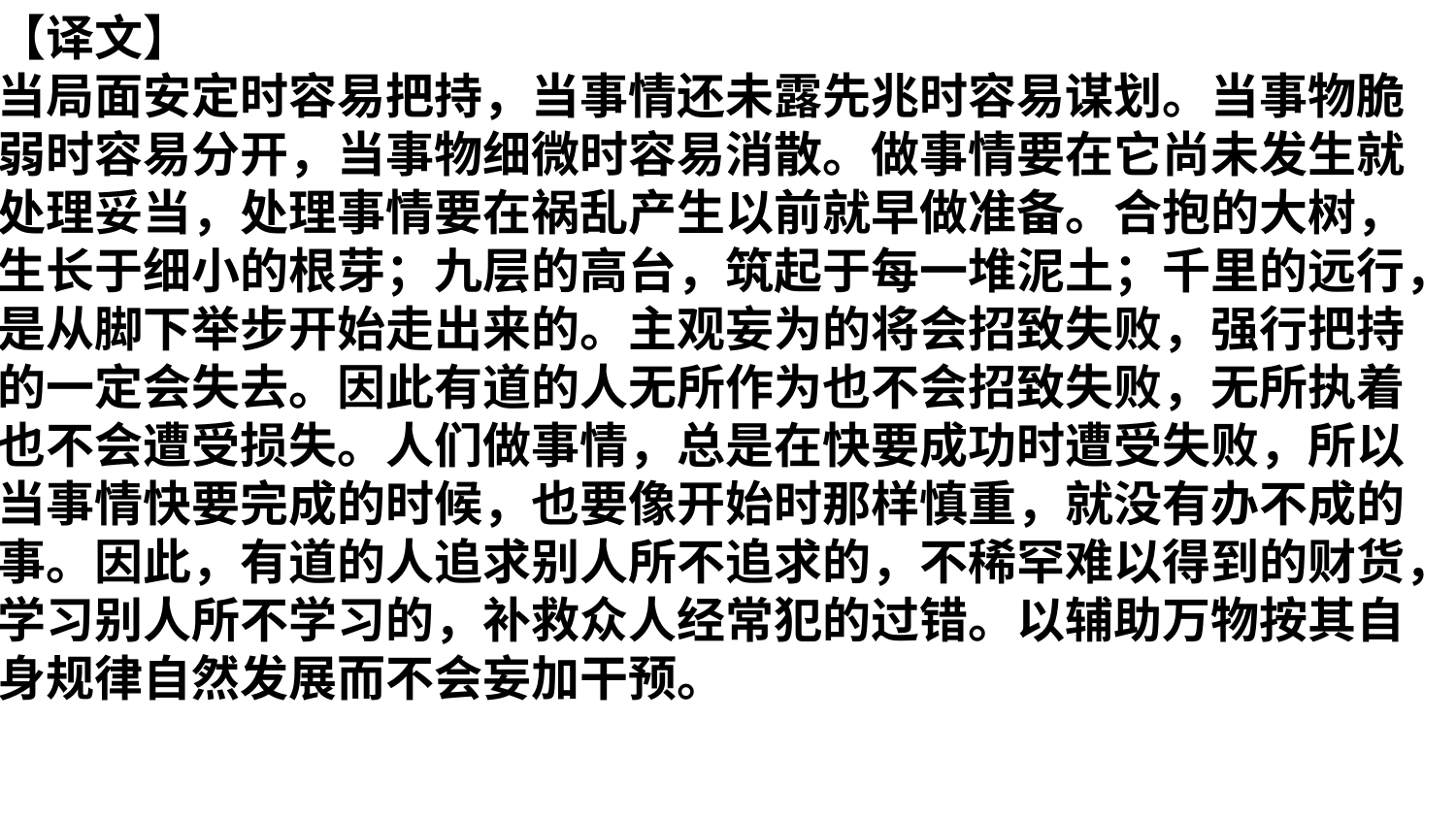

【译文】
当局面安定时容易把持，当事情还未露先兆时容易谋划。当事物脆弱时容易分开，当事物细微时容易消散。做事情要在它尚未发生就处理妥当，处理事情要在祸乱产生以前就早做准备。合抱的大树，生长于细小的根芽；九层的高台，筑起于每一堆泥土；千里的远行，是从脚下举步开始走出来的。主观妄为的将会招致失败，强行把持的一定会失去。因此有道的人无所作为也不会招致失败，无所执着也不会遭受损失。人们做事情，总是在快要成功时遭受失败，所以当事情快要完成的时候，也要像开始时那样慎重，就没有办不成的事。因此，有道的人追求别人所不追求的，不稀罕难以得到的财货，学习别人所不学习的，补救众人经常犯的过错。以辅助万物按其自身规律自然发展而不会妄加干预。